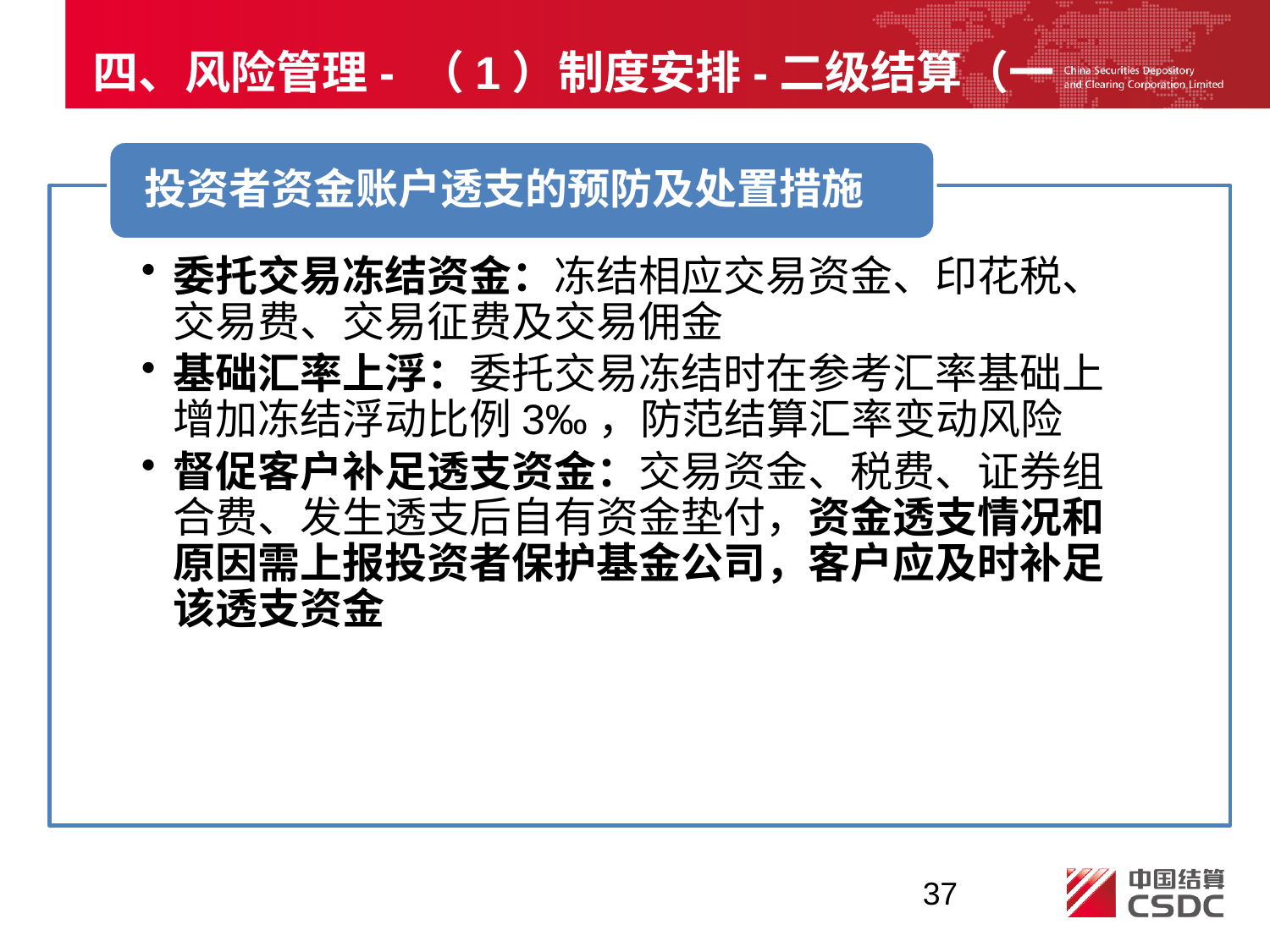

四、风险管理- （1）制度安排-二级结算（一般）

委托交易冻结资金：冻结相应交易资金、印花税、交易费、交易征费及交易佣金
基础汇率上浮：委托交易冻结时在参考汇率基础上增加冻结浮动比例3‰，防范结算汇率变动风险
督促客户补足透支资金：交易资金、税费、证券组合费、发生透支后自有资金垫付，资金透支情况和原因需上报投资者保护基金公司，客户应及时补足该透支资金
投资者资金账户透支的预防及处置措施
37